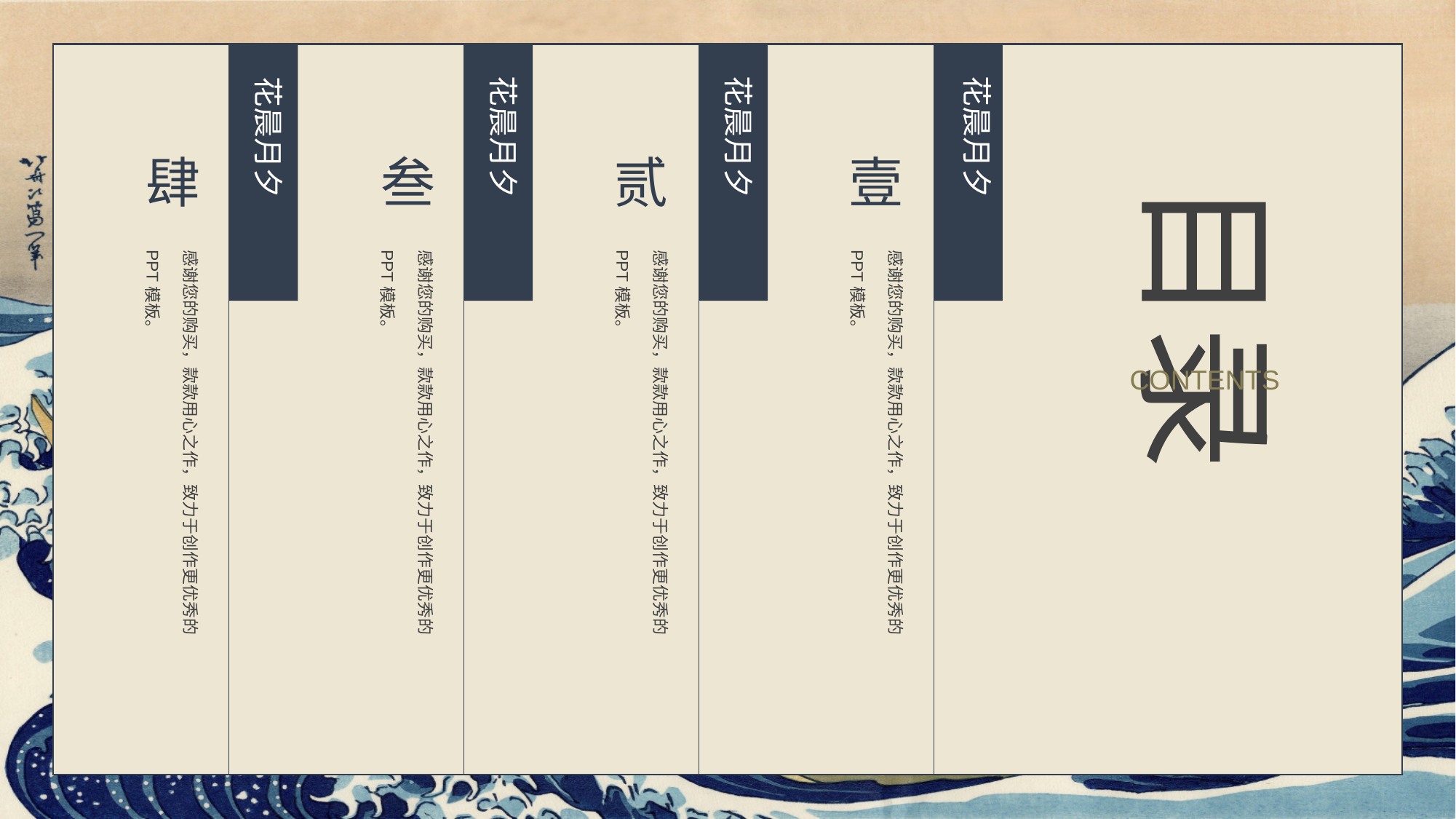

花晨月夕

花晨月夕

花晨月夕

花晨月夕
肆
感谢您的购买，款款用心之作，致力于创作更优秀的PPT模板。
叁
感谢您的购买，款款用心之作，致力于创作更优秀的PPT模板。
贰
感谢您的购买，款款用心之作，致力于创作更优秀的PPT模板。
壹
感谢您的购买，款款用心之作，致力于创作更优秀的PPT模板。
目录
CONTENTS